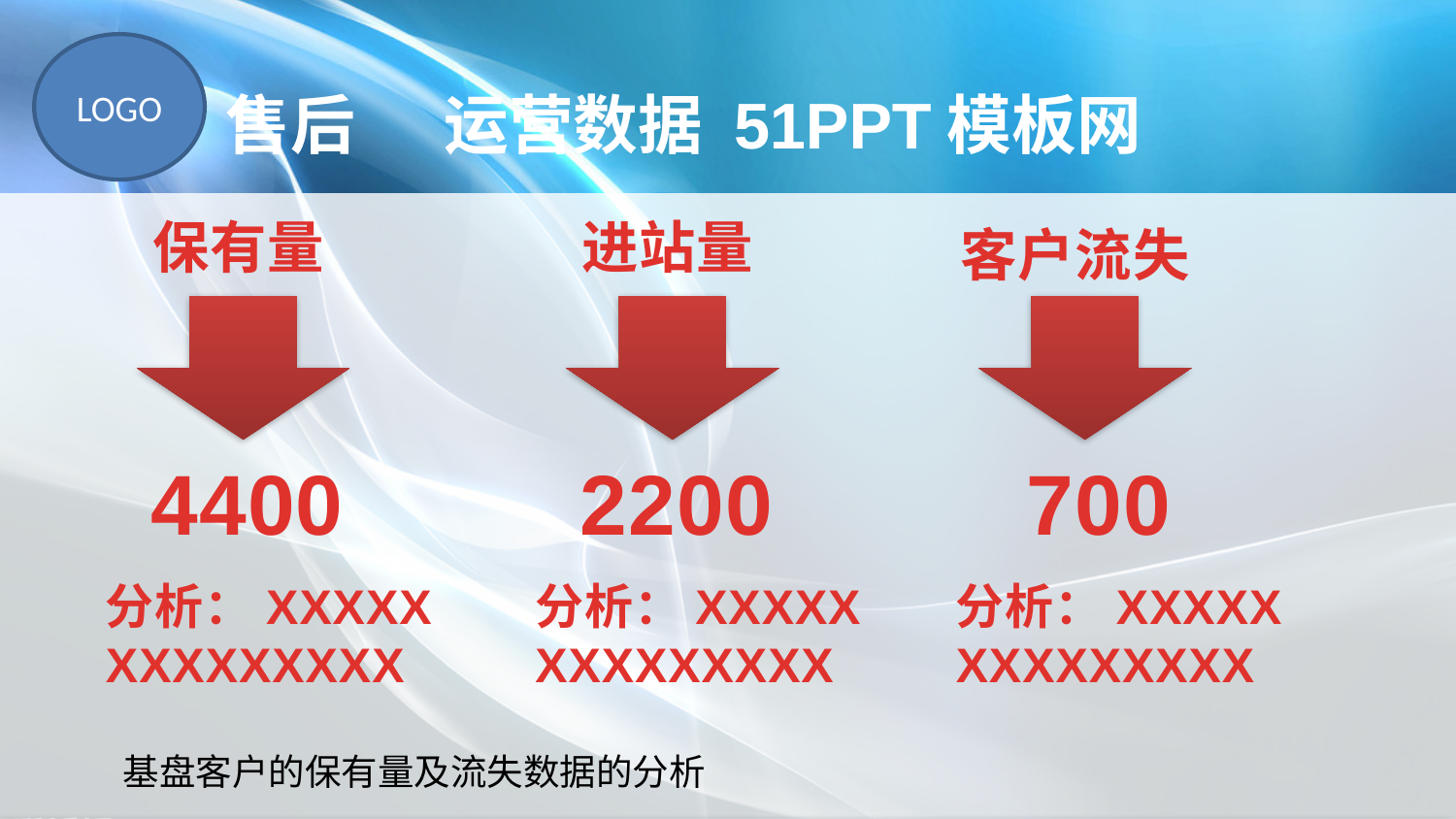

售后      运营数据 51PPT模板网
保有量
进站量
客户流失

4400
2200
700
分析：XXXXX
XXXXXXXXX
分析：XXXXX
XXXXXXXXX
分析：XXXXX
XXXXXXXXX
基盘客户的保有量及流失数据的分析